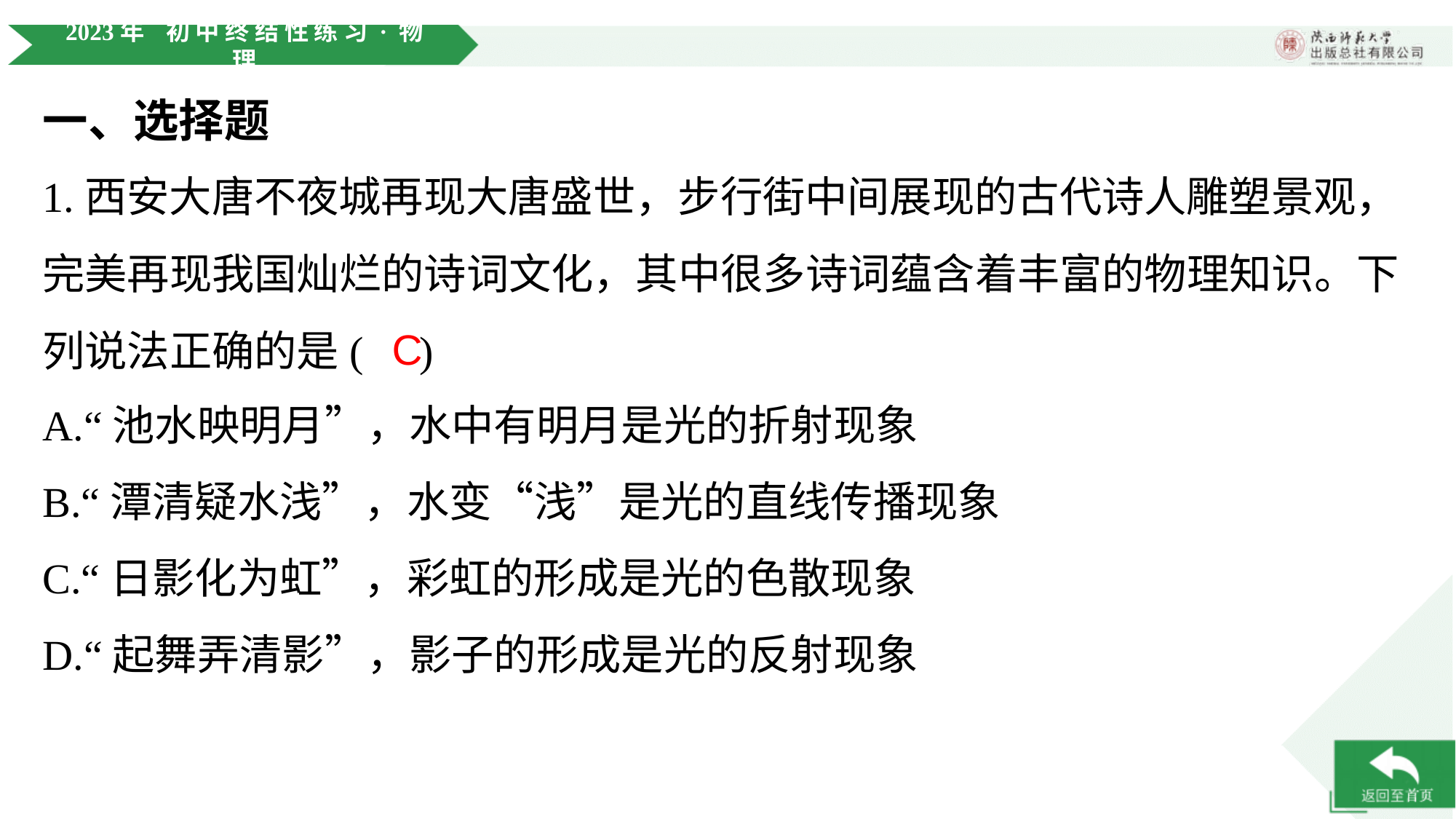

一、选择题
1.西安大唐不夜城再现大唐盛世，步行街中间展现的古代诗人雕塑景观，
完美再现我国灿烂的诗词文化，其中很多诗词蕴含着丰富的物理知识。下
列说法正确的是(     )
C
A.“池水映明月”，水中有明月是光的折射现象
B.“潭清疑水浅”，水变“浅”是光的直线传播现象
C.“日影化为虹”，彩虹的形成是光的色散现象
D.“起舞弄清影”，影子的形成是光的反射现象